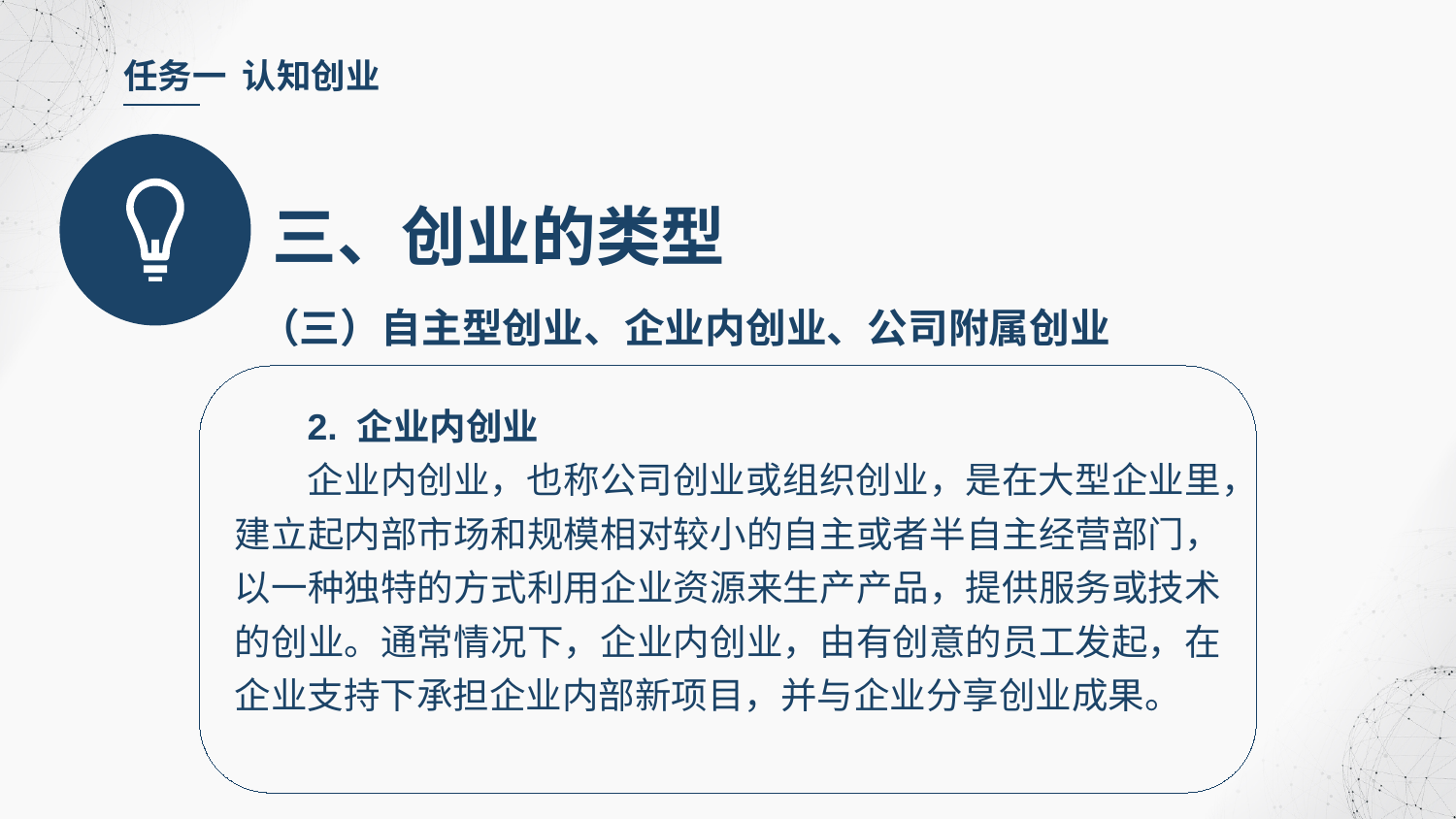

任务一  认知创业

三、创业的类型
（三）自主型创业、企业内创业、公司附属创业
2. 企业内创业
企业内创业，也称公司创业或组织创业，是在大型企业里，建立起内部市场和规模相对较小的自主或者半自主经营部门，以一种独特的方式利用企业资源来生产产品，提供服务或技术的创业。通常情况下，企业内创业，由有创意的员工发起，在企业支持下承担企业内部新项目，并与企业分享创业成果。